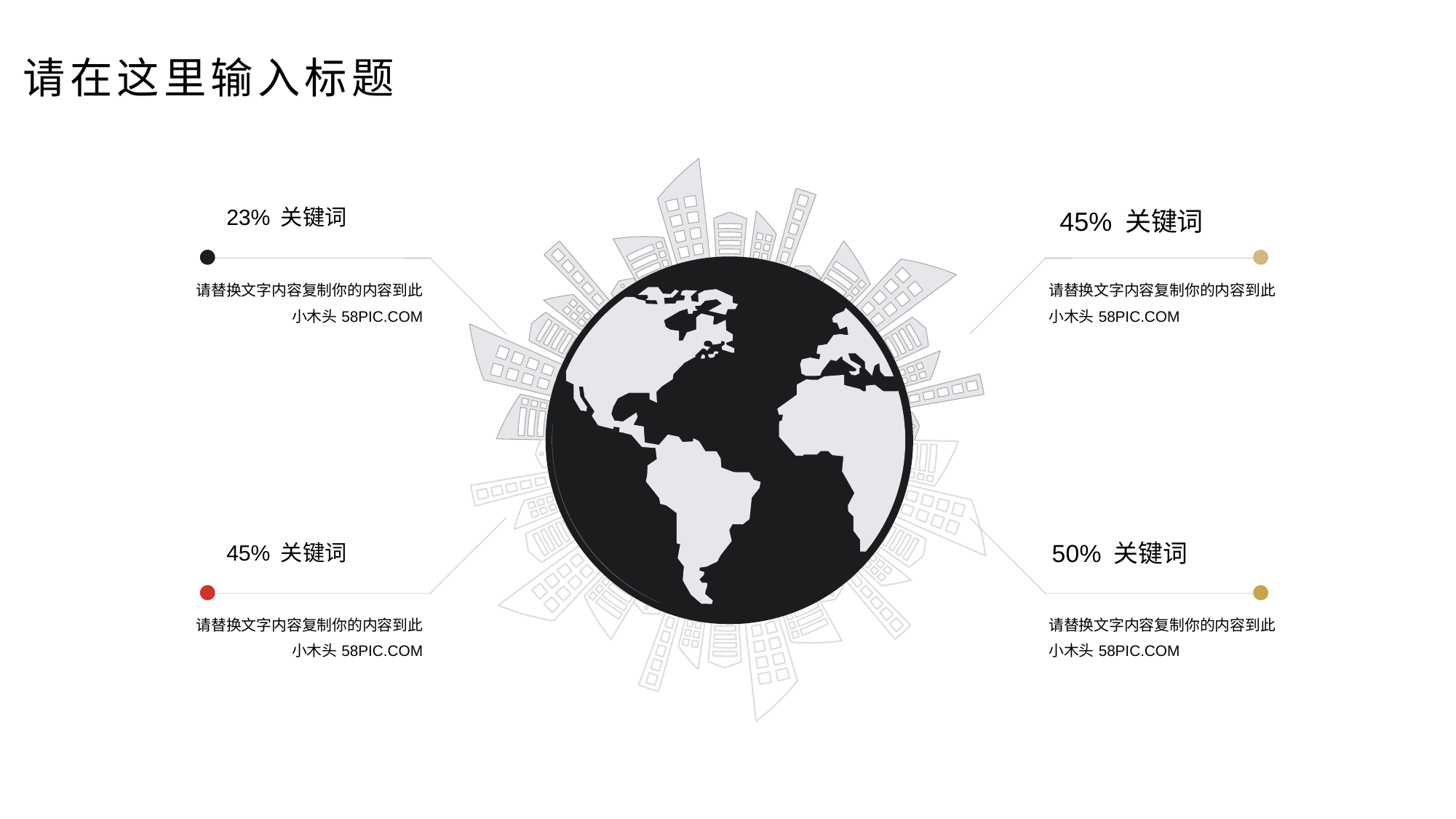

45% 关键词

请替换文字内容复制你的内容到此
小木头58PIC.COM
23% 关键词

请替换文字内容复制你的内容到此
小木头58PIC.COM

45% 关键词
请替换文字内容复制你的内容到此
小木头58PIC.COM

50% 关键词
请替换文字内容复制你的内容到此
小木头58PIC.COM